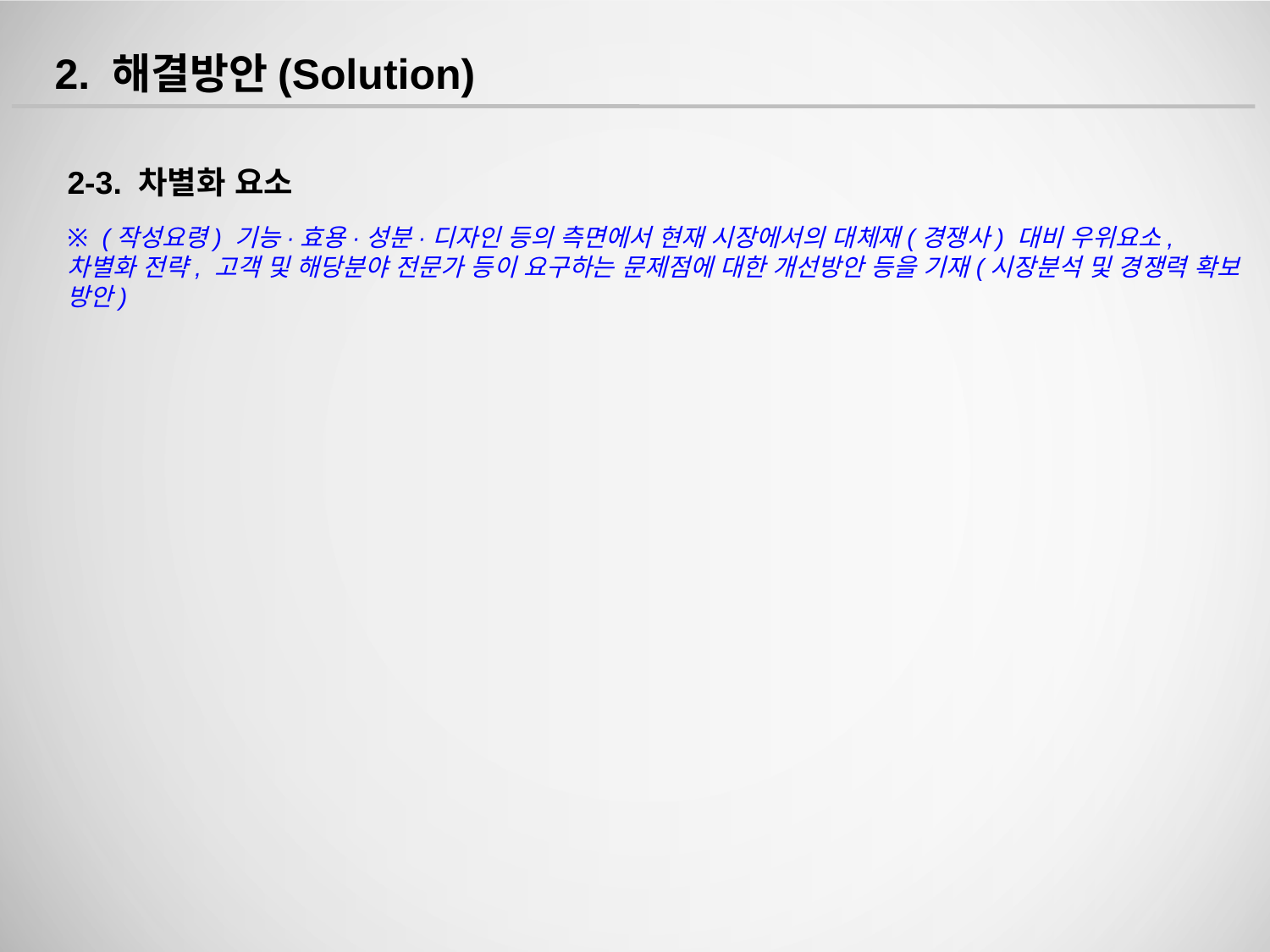

2. 해결방안(Solution)
2-3. 차별화 요소

※  (작성요령) 기능·효용·성분·디자인 등의 측면에서 현재 시장에서의 대체재(경쟁사) 대비 우위요소, 차별화 전략, 고객 및 해당분야 전문가 등이 요구하는 문제점에 대한 개선방안 등을 기재(시장분석 및 경쟁력 확보 방안)